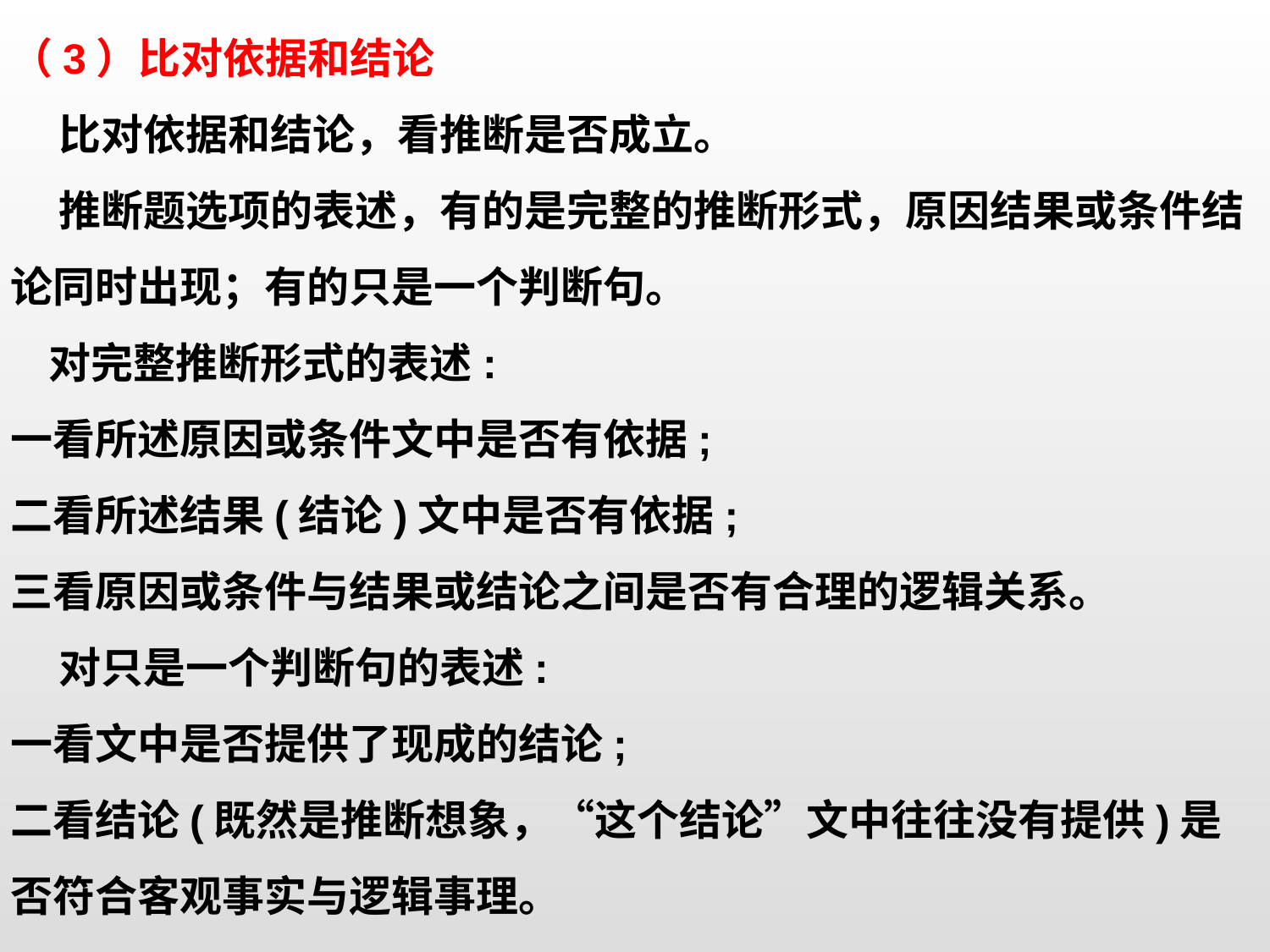

（3）比对依据和结论
    比对依据和结论，看推断是否成立。
    推断题选项的表述，有的是完整的推断形式，原因结果或条件结论同时出现；有的只是一个判断句。
   对完整推断形式的表述:
一看所述原因或条件文中是否有依据;
二看所述结果(结论)文中是否有依据;
三看原因或条件与结果或结论之间是否有合理的逻辑关系。
    对只是一个判断句的表述:
一看文中是否提供了现成的结论;
二看结论(既然是推断想象，“这个结论”文中往往没有提供)是否符合客观事实与逻辑事理。